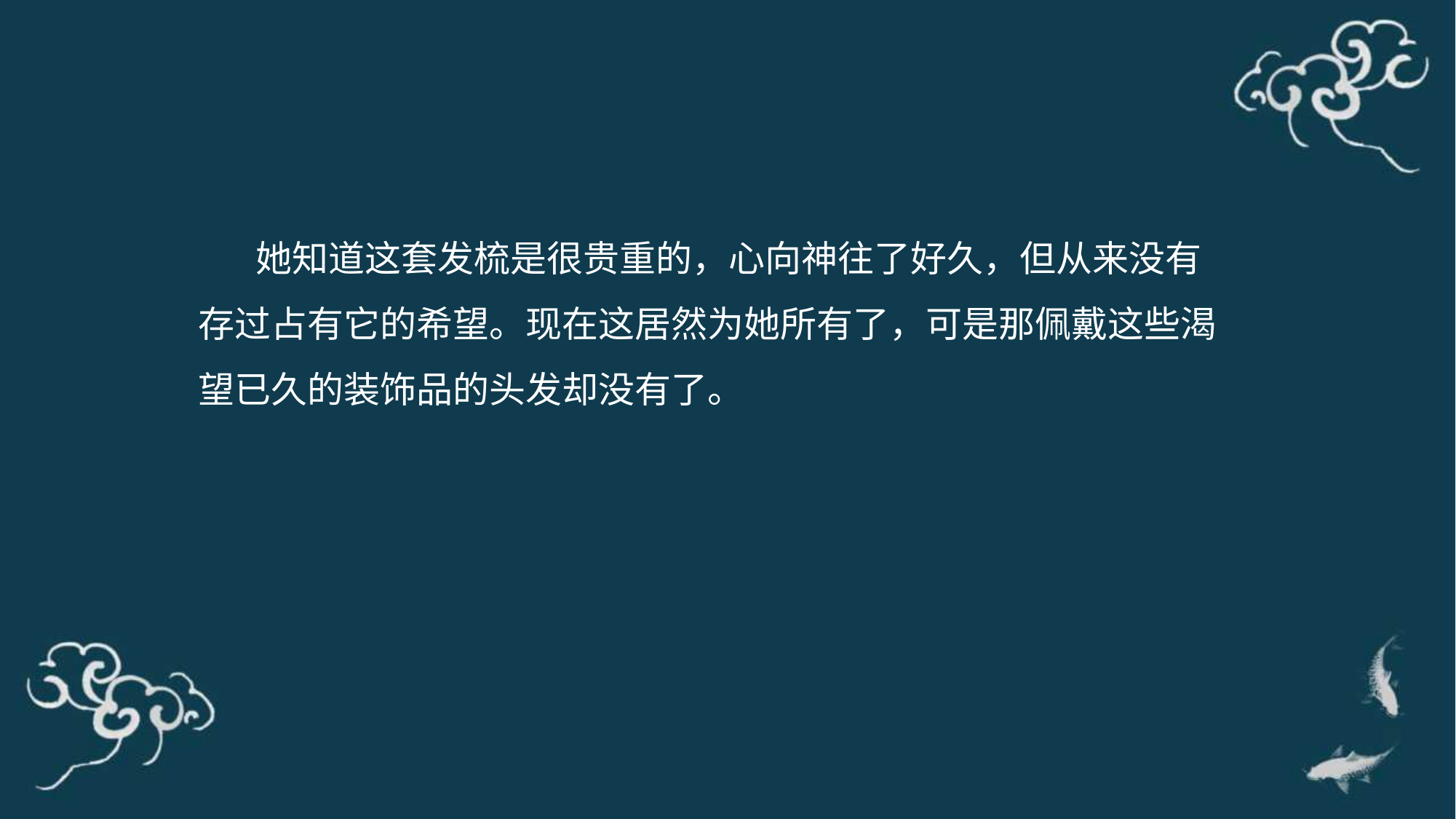

她知道这套发梳是很贵重的，心向神往了好久，但从来没有存过占有它的希望。现在这居然为她所有了，可是那佩戴这些渴望已久的装饰品的头发却没有了。